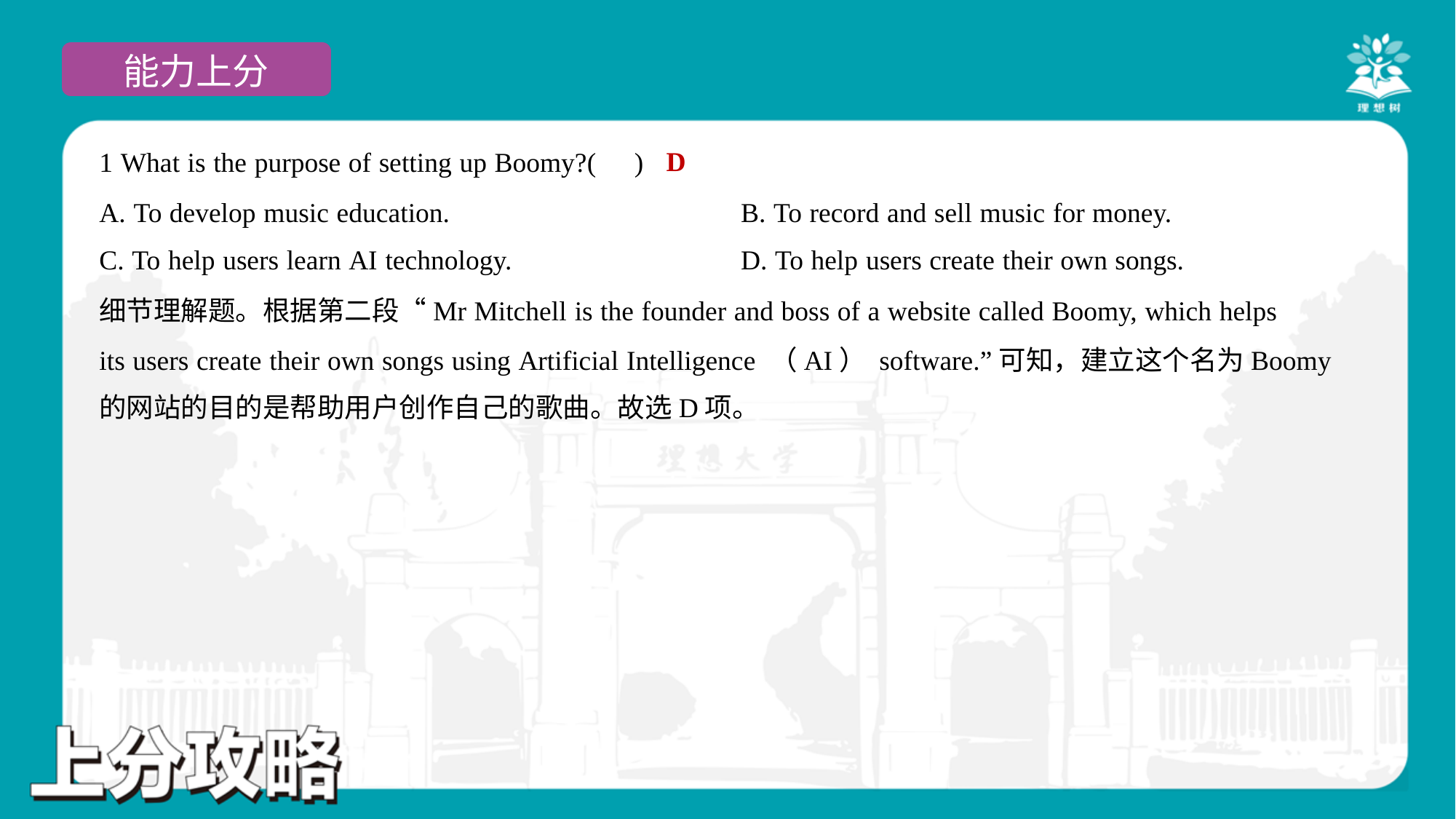

D
1 What is the purpose of setting up Boomy?(     )
A. To develop music education.	B. To record and sell music for money.
C. To help users learn AI technology.	D. To help users create their own songs.
细节理解题。根据第二段“Mr Mitchell is the founder and boss of a website called Boomy, which helps
its users create their own songs using Artificial Intelligence （AI） software.”可知，建立这个名为Boomy
的网站的目的是帮助用户创作自己的歌曲。故选D项。